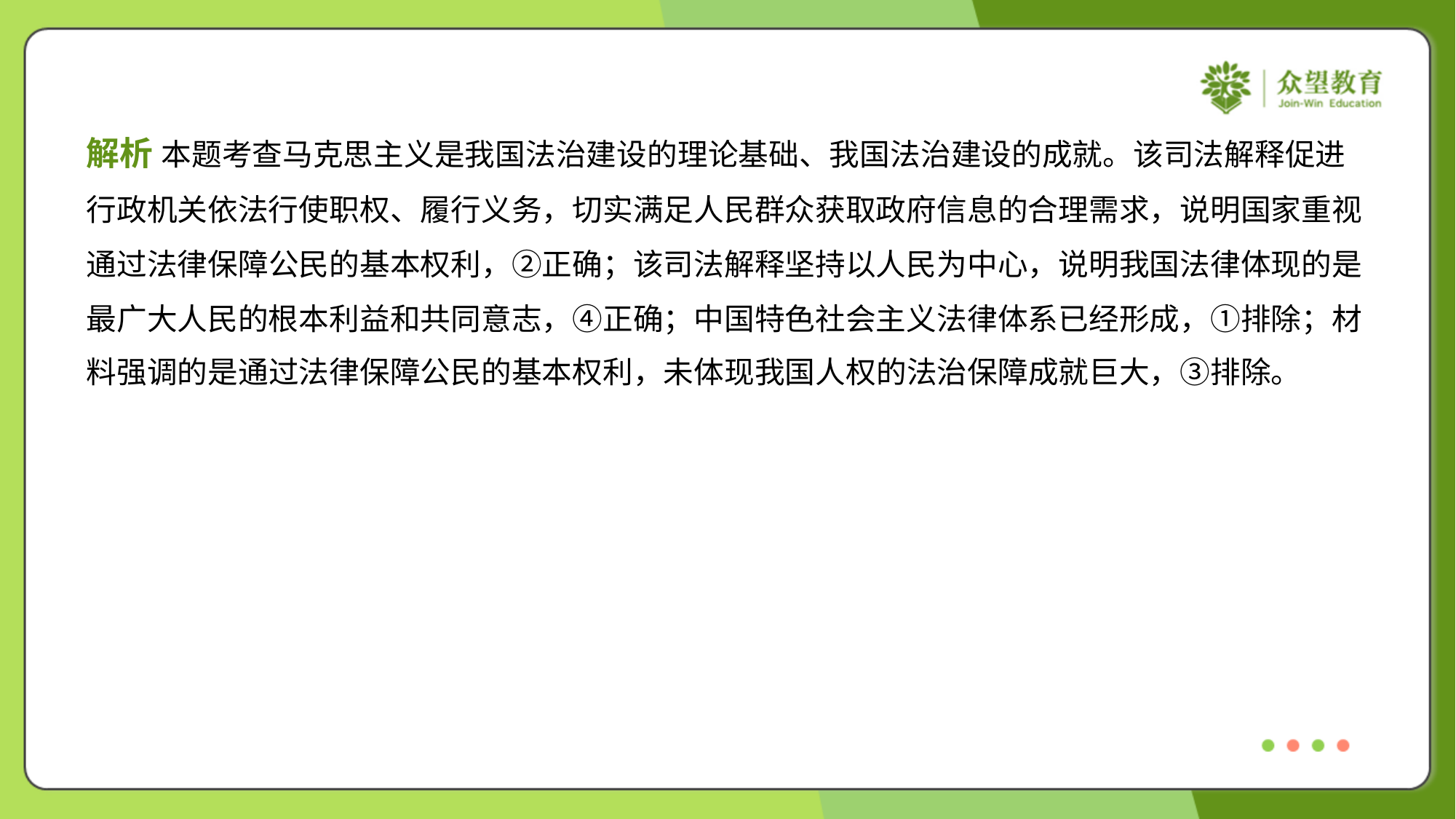

解析 本题考查马克思主义是我国法治建设的理论基础、我国法治建设的成就。该司法解释促进
行政机关依法行使职权、履行义务，切实满足人民群众获取政府信息的合理需求，说明国家重视
通过法律保障公民的基本权利，②正确；该司法解释坚持以人民为中心，说明我国法律体现的是
最广大人民的根本利益和共同意志，④正确；中国特色社会主义法律体系已经形成，①排除；材
料强调的是通过法律保障公民的基本权利，未体现我国人权的法治保障成就巨大，③排除。